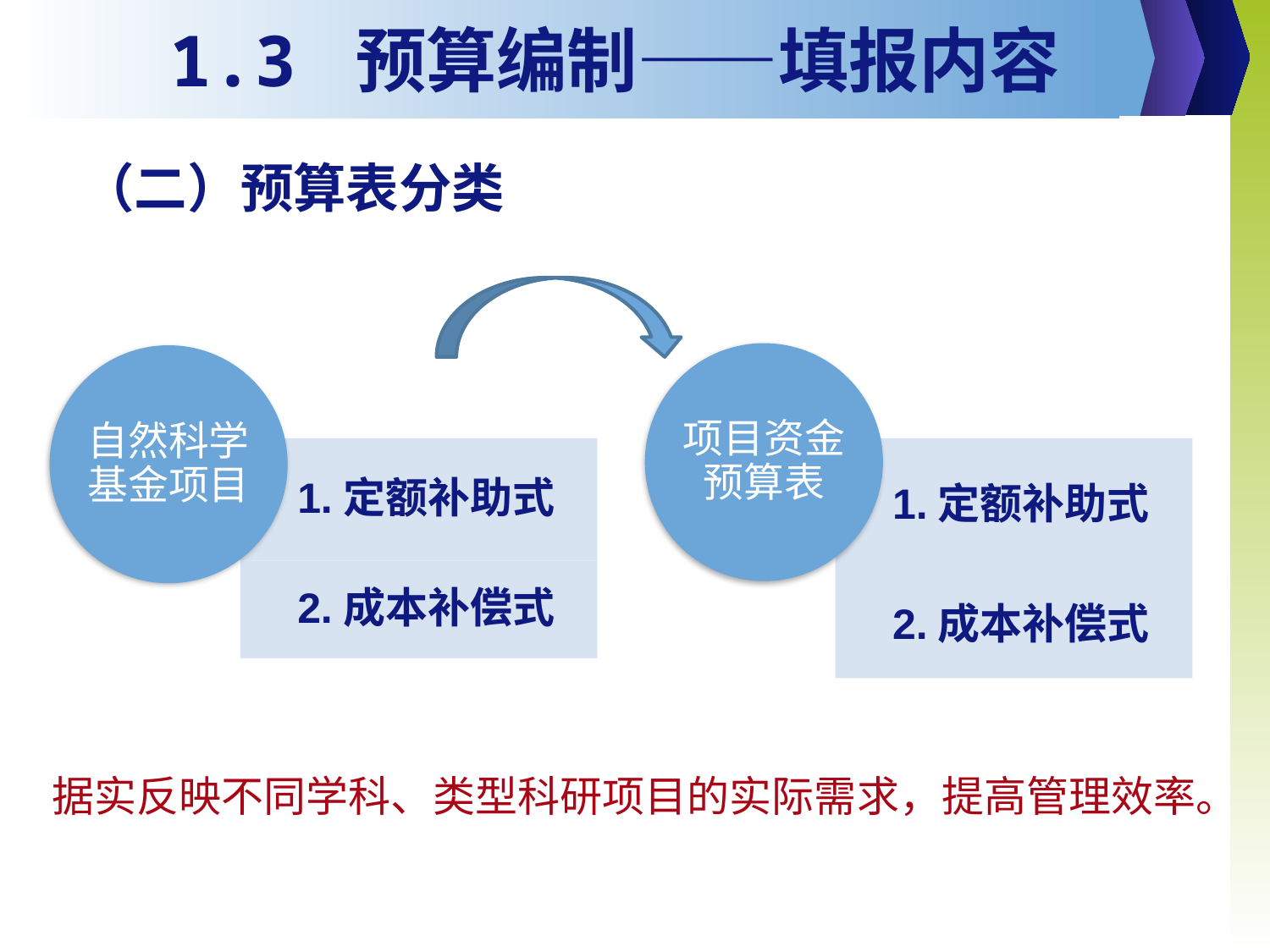

# 1.3 预算编制——填报内容
（二）预算表分类

1.定额补助式
2.成本补偿式
自然科学基金项目
1.定额补助式
2.成本补偿式
项目资金预算表

据实反映不同学科、类型科研项目的实际需求，提高管理效率。